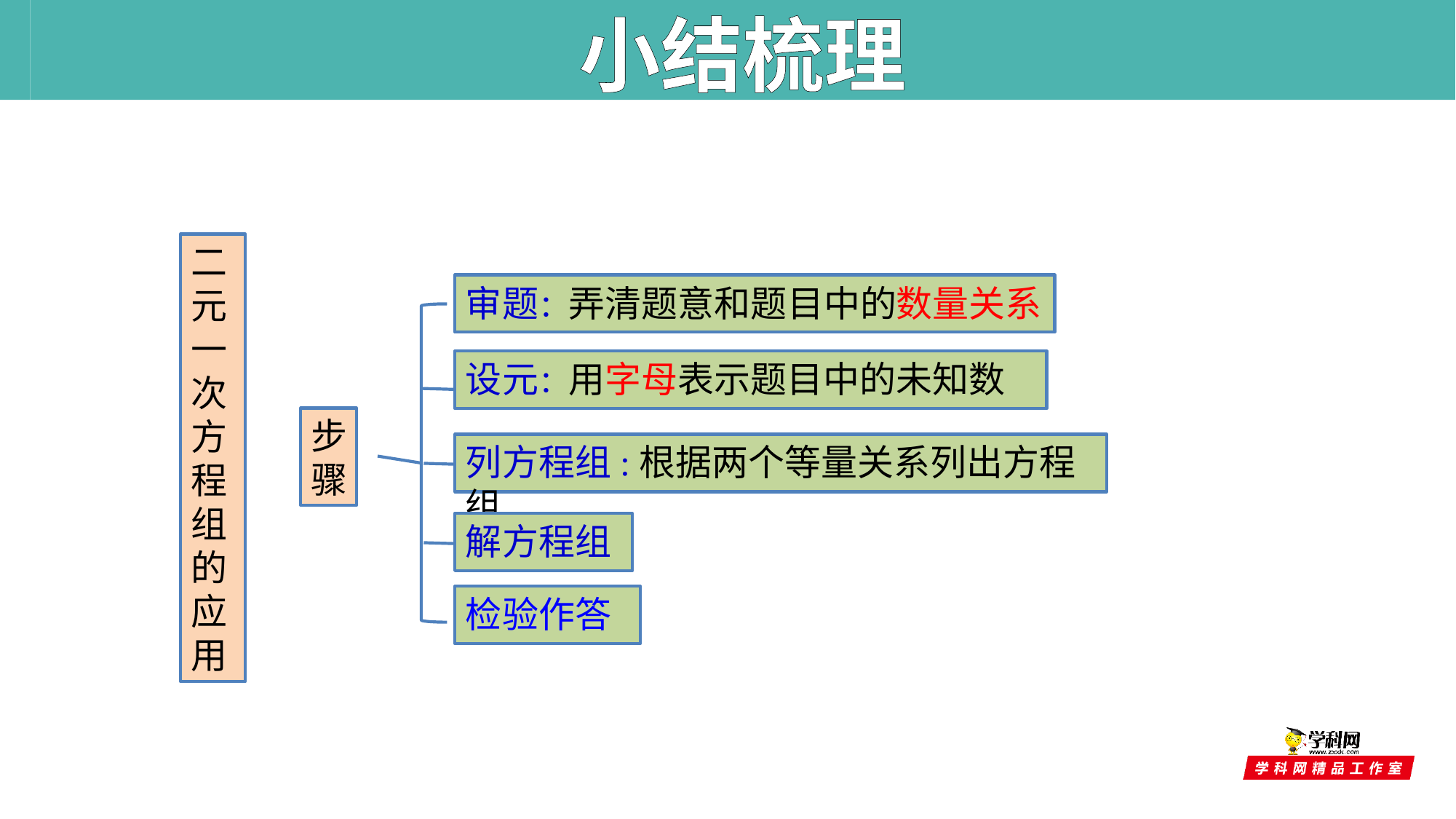

小结梳理
二元一次方程组的应用
审题：弄清题意和题目中的数量关系

设元：用字母表示题目中的未知数
步骤
列方程组:根据两个等量关系列出方程组
解方程组
检验作答